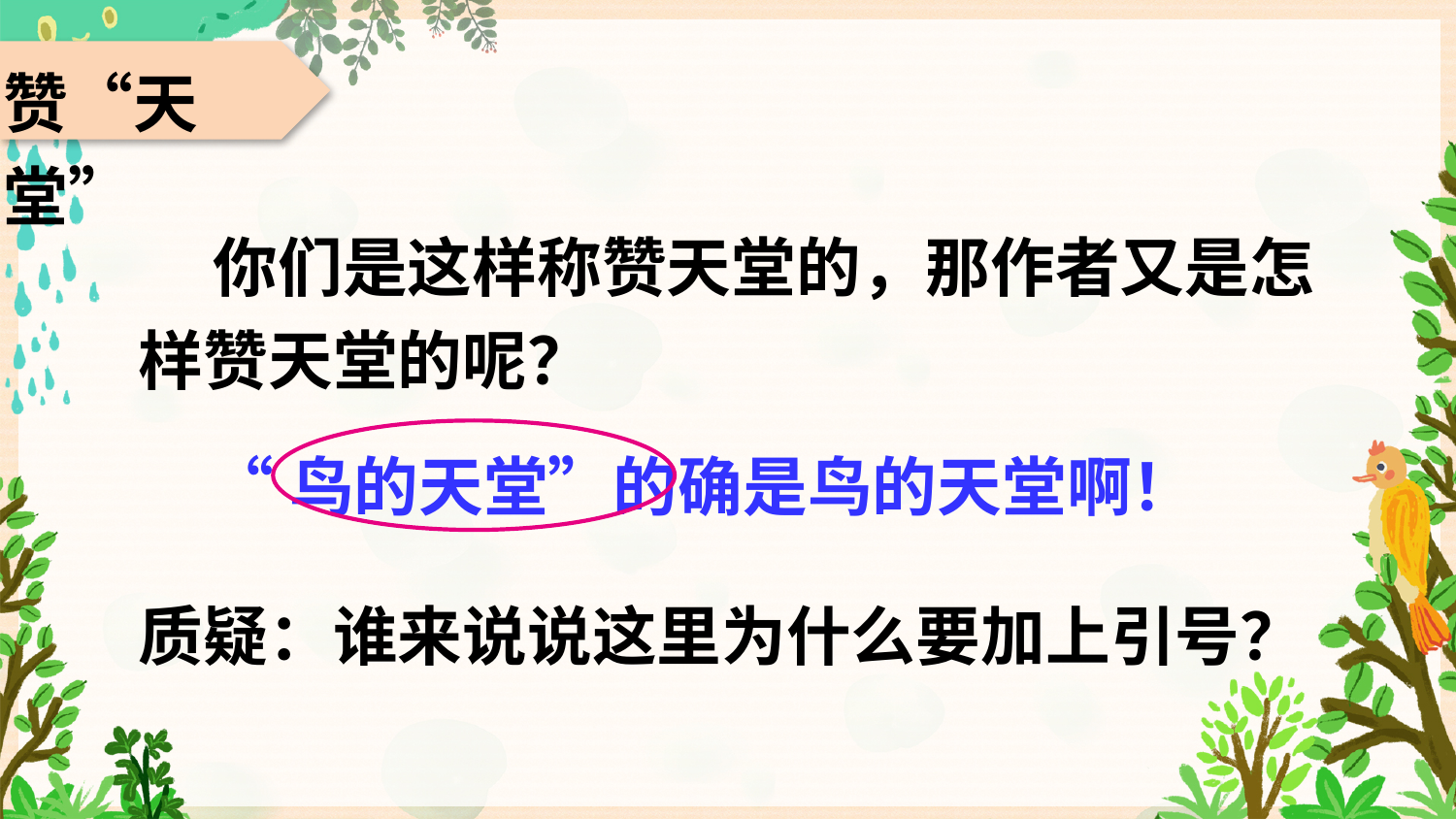

赞“天堂”
    你们是这样称赞天堂的，那作者又是怎样赞天堂的呢？

    “鸟的天堂”的确是鸟的天堂啊！
质疑：谁来说说这里为什么要加上引号？